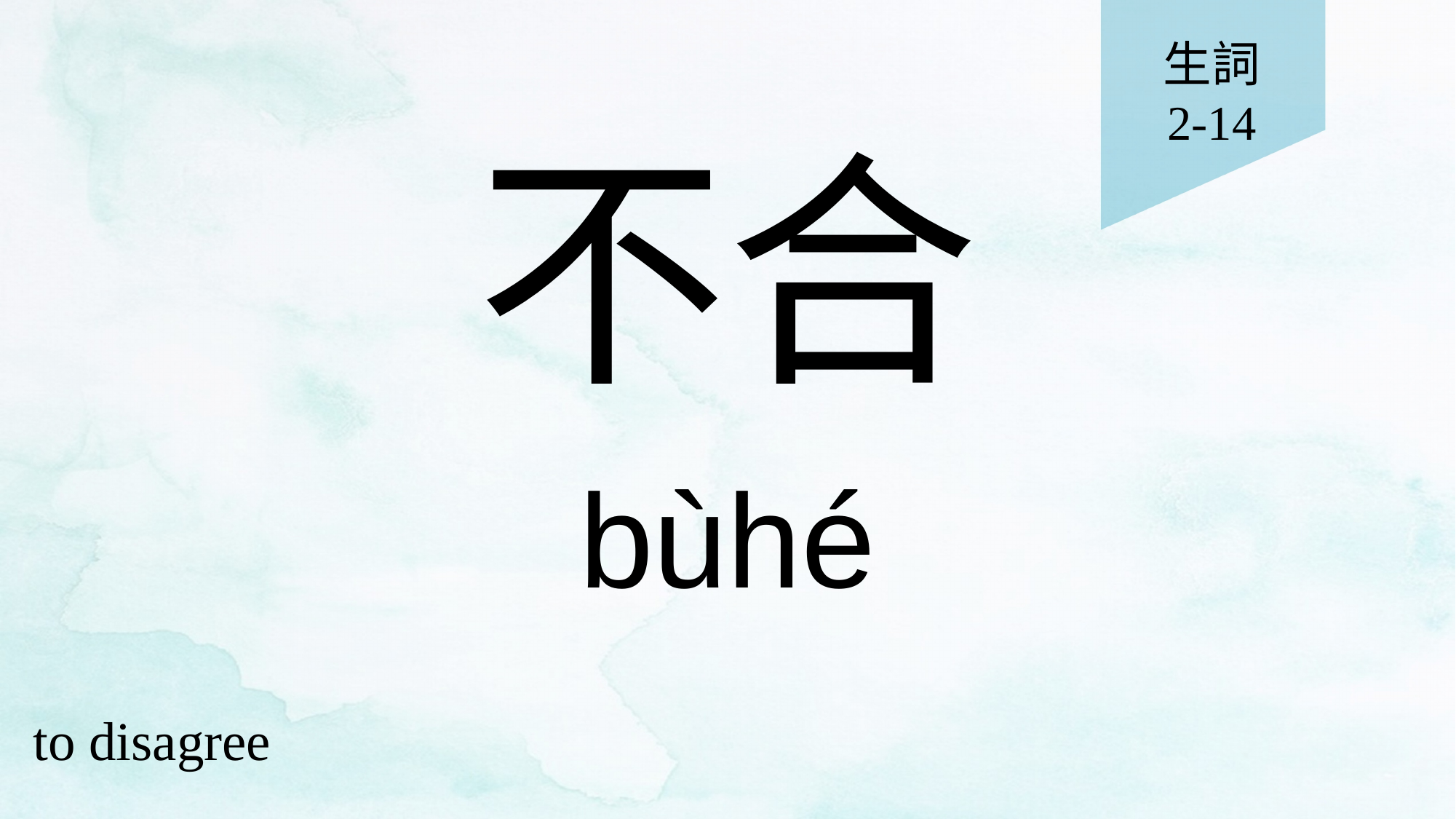

生詞
2-14
# 不合
bùhé
to disagree